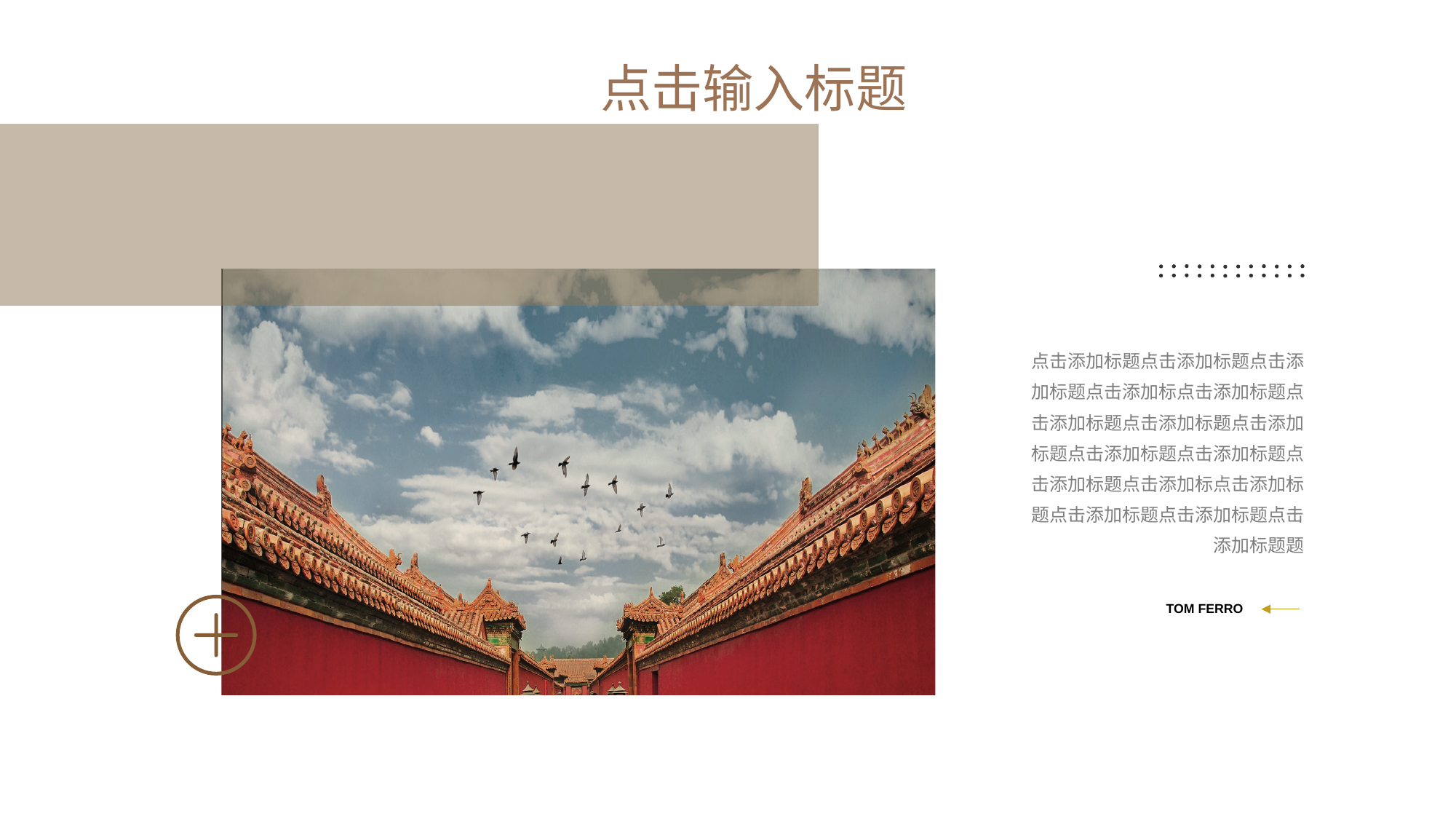

点击输入标题

点击添加标题点击添加标题点击添加标题点击添加标点击添加标题点击添加标题点击添加标题点击添加标题点击添加标题点击添加标题点击添加标题点击添加标点击添加标题点击添加标题点击添加标题点击添加标题题

TOM FERRO